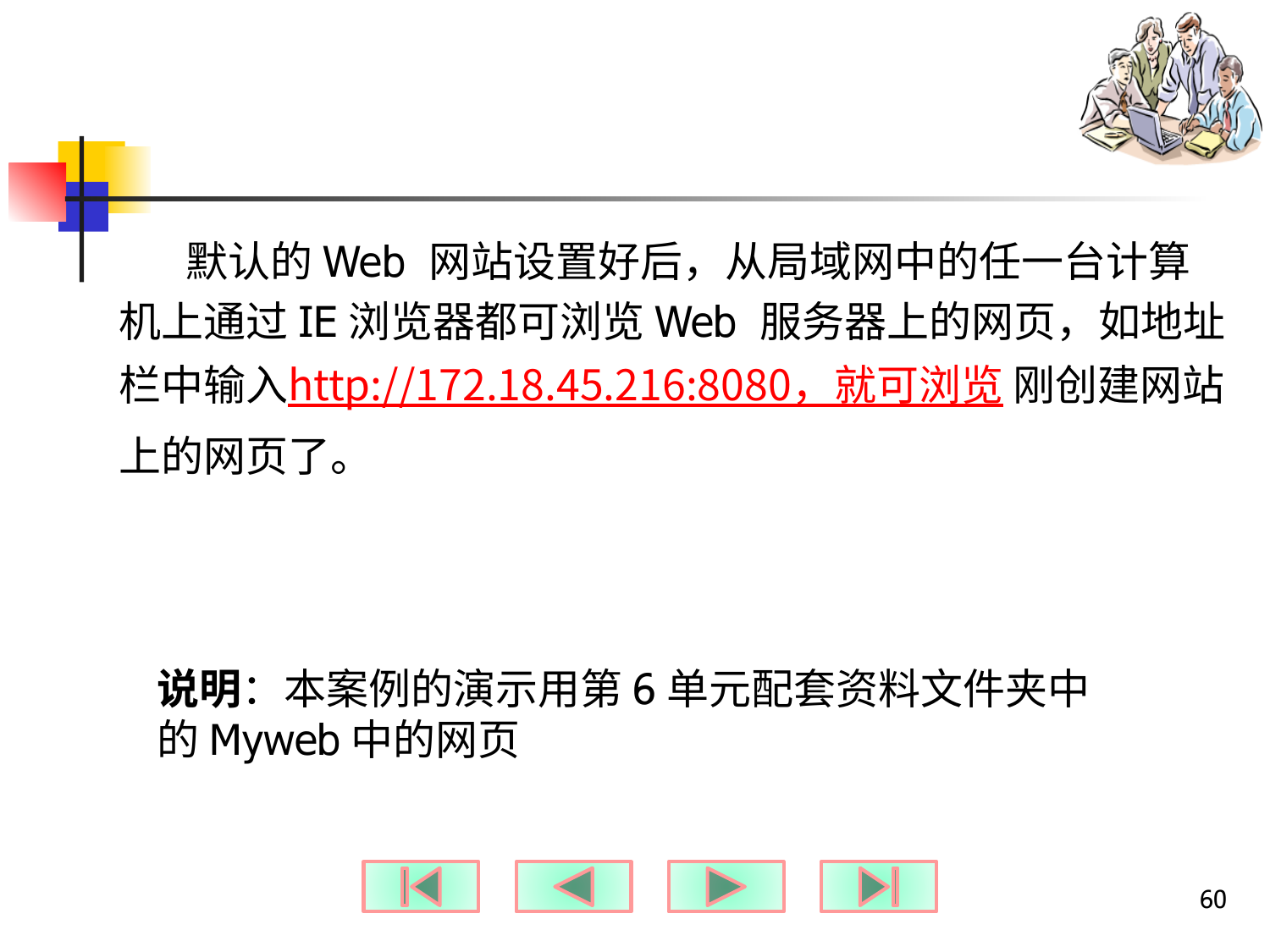

#
      默认的Web 网站设置好后，从局域网中的任一台计算机上通过IE浏览器都可浏览Web 服务器上的网页，如地址栏中输入http://172.18.45.216:8080，就可浏览 刚创建网站上的网页了。

说明：本案例的演示用第6单元配套资料文件夹中的Myweb中的网页
60